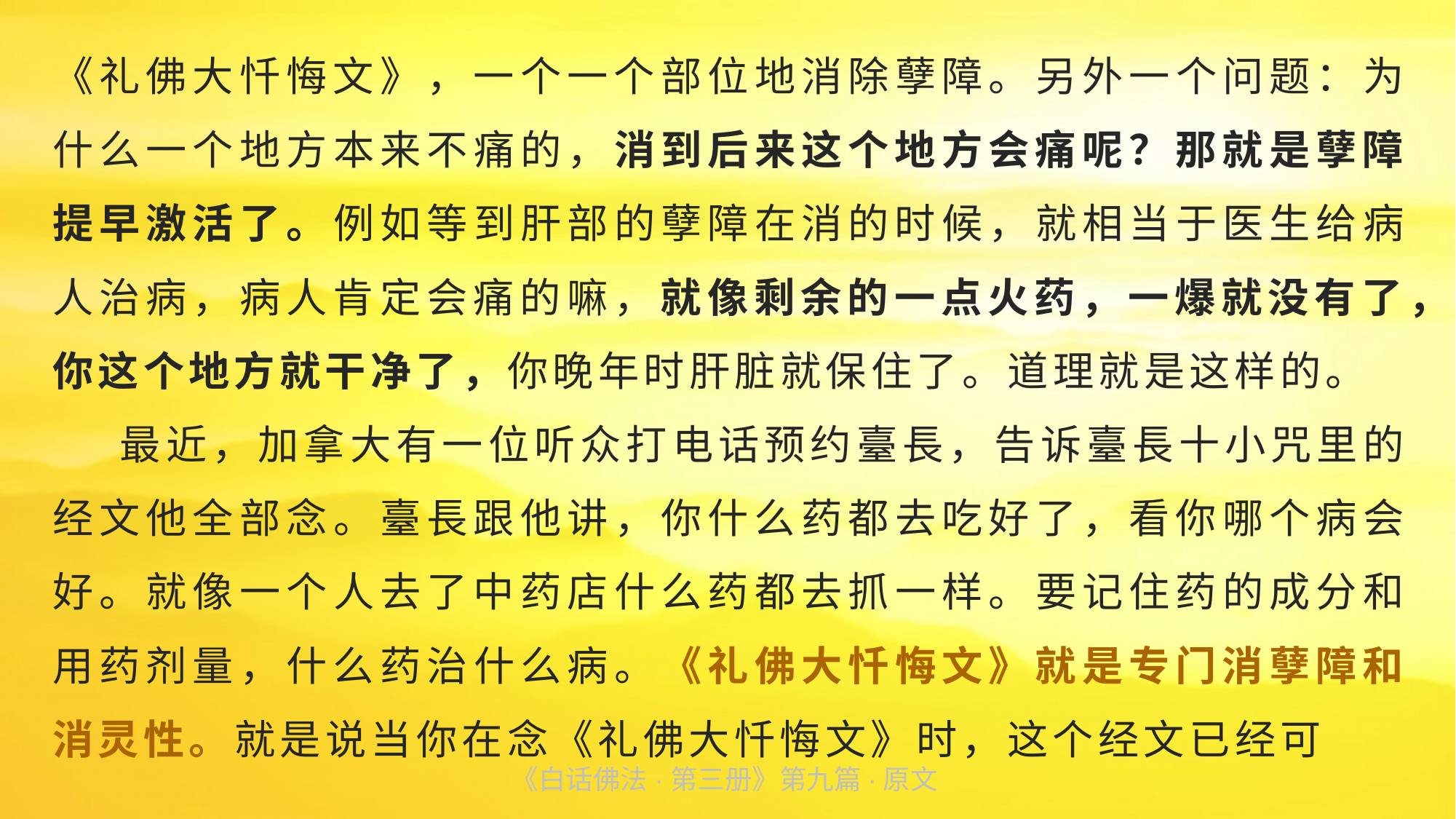

《礼佛大忏悔文》，一个一个部位地消除孽障。另外一个问题：为什么一个地方本来不痛的，消到后来这个地方会痛呢？那就是孽障提早激活了。例如等到肝部的孽障在消的时候，就相当于医生给病人治病，病人肯定会痛的嘛，就像剩余的一点火药，一爆就没有了，你这个地方就干净了，你晚年时肝脏就保住了。道理就是这样的。
    最近，加拿大有一位听众打电话预约臺長，告诉臺長十小咒里的经文他全部念。臺長跟他讲，你什么药都去吃好了，看你哪个病会好。就像一个人去了中药店什么药都去抓一样。要记住药的成分和用药剂量，什么药治什么病。《礼佛大忏悔文》就是专门消孽障和消灵性。就是说当你在念《礼佛大忏悔文》时，这个经文已经可
《白话佛法·第三册》第九篇·原文